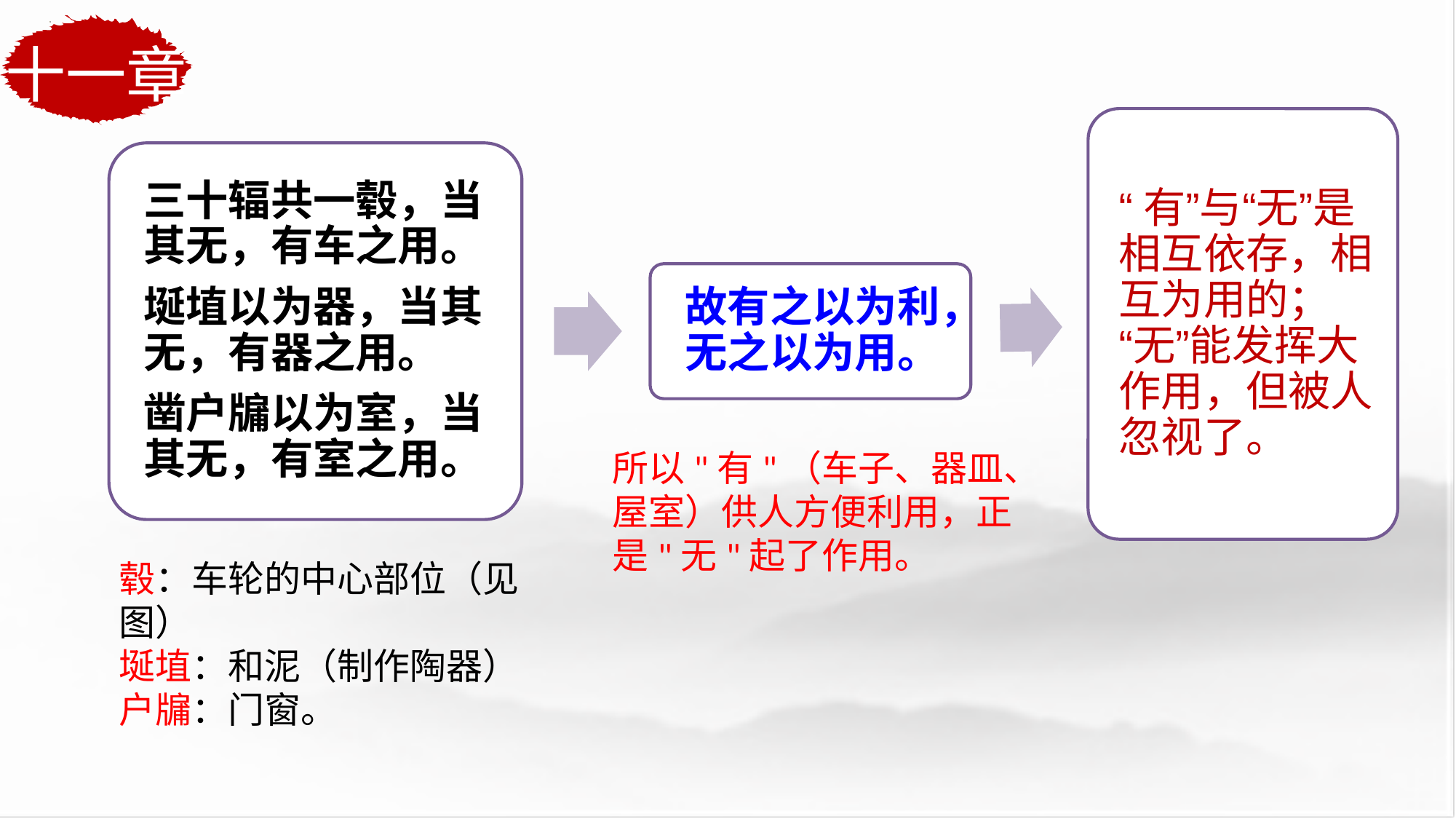

十一章
三十辐共一毂，当其无，有车之用。
埏埴以为器，当其无，有器之用。
凿户牖以为室，当其无，有室之用。

故有之以为利，无之以为用。

“有”与“无”是相互依存，相互为用的；“无”能发挥大作用，但被人忽视了。
所以"有"（车子、器皿、屋室）供人方便利用，正是"无"起了作用。
毂：车轮的中心部位（见图）
埏埴：和泥（制作陶器）
户牖：门窗。